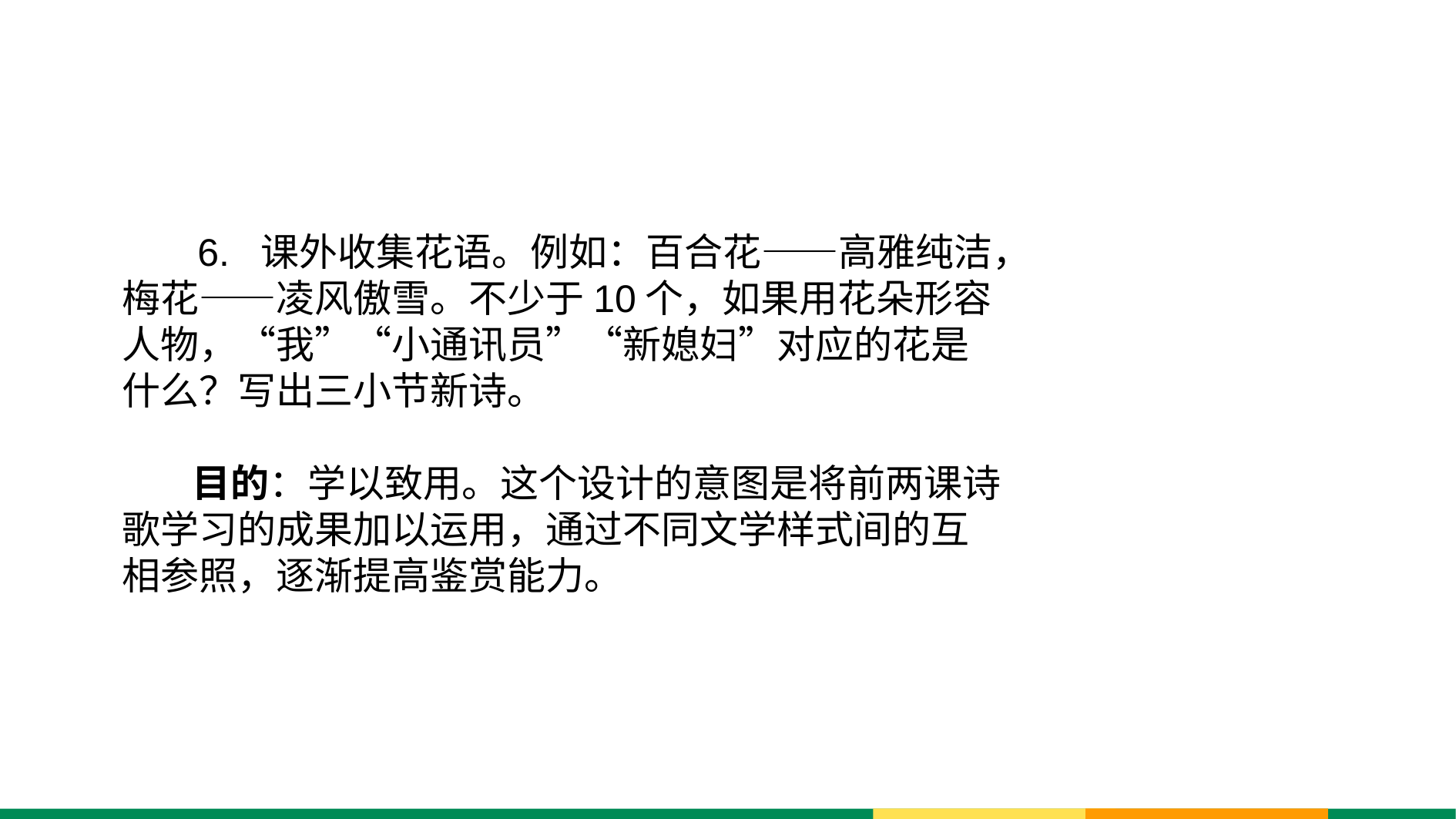

6.  课外收集花语。例如：百合花——高雅纯洁，梅花——凌风傲雪。不少于10个，如果用花朵形容人物，“我”“小通讯员”“新媳妇”对应的花是什么？写出三小节新诗。

       目的：学以致用。这个设计的意图是将前两课诗歌学习的成果加以运用，通过不同文学样式间的互相参照，逐渐提高鉴赏能力。